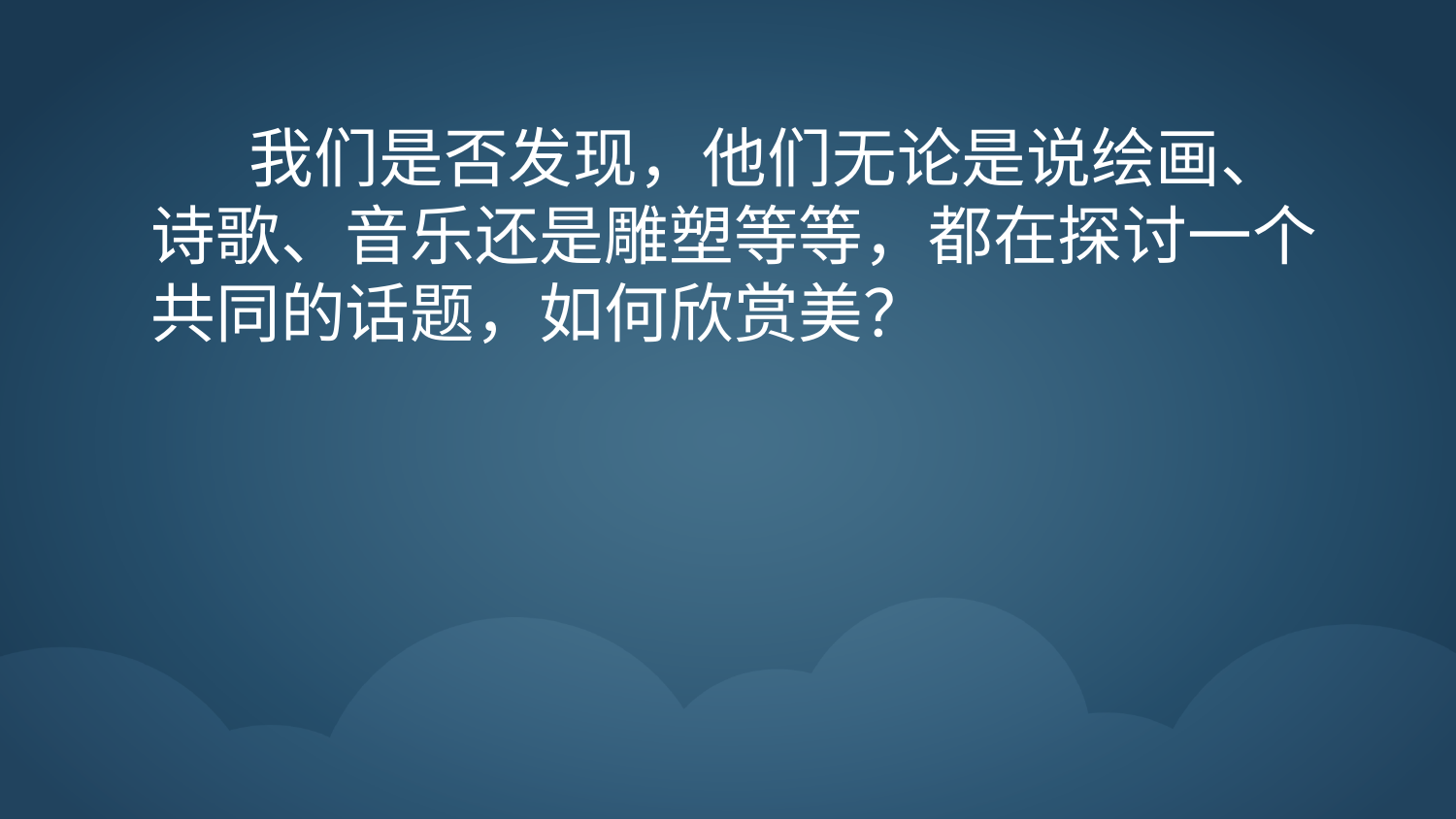

我们是否发现，他们无论是说绘画、诗歌、音乐还是雕塑等等，都在探讨一个共同的话题，如何欣赏美？